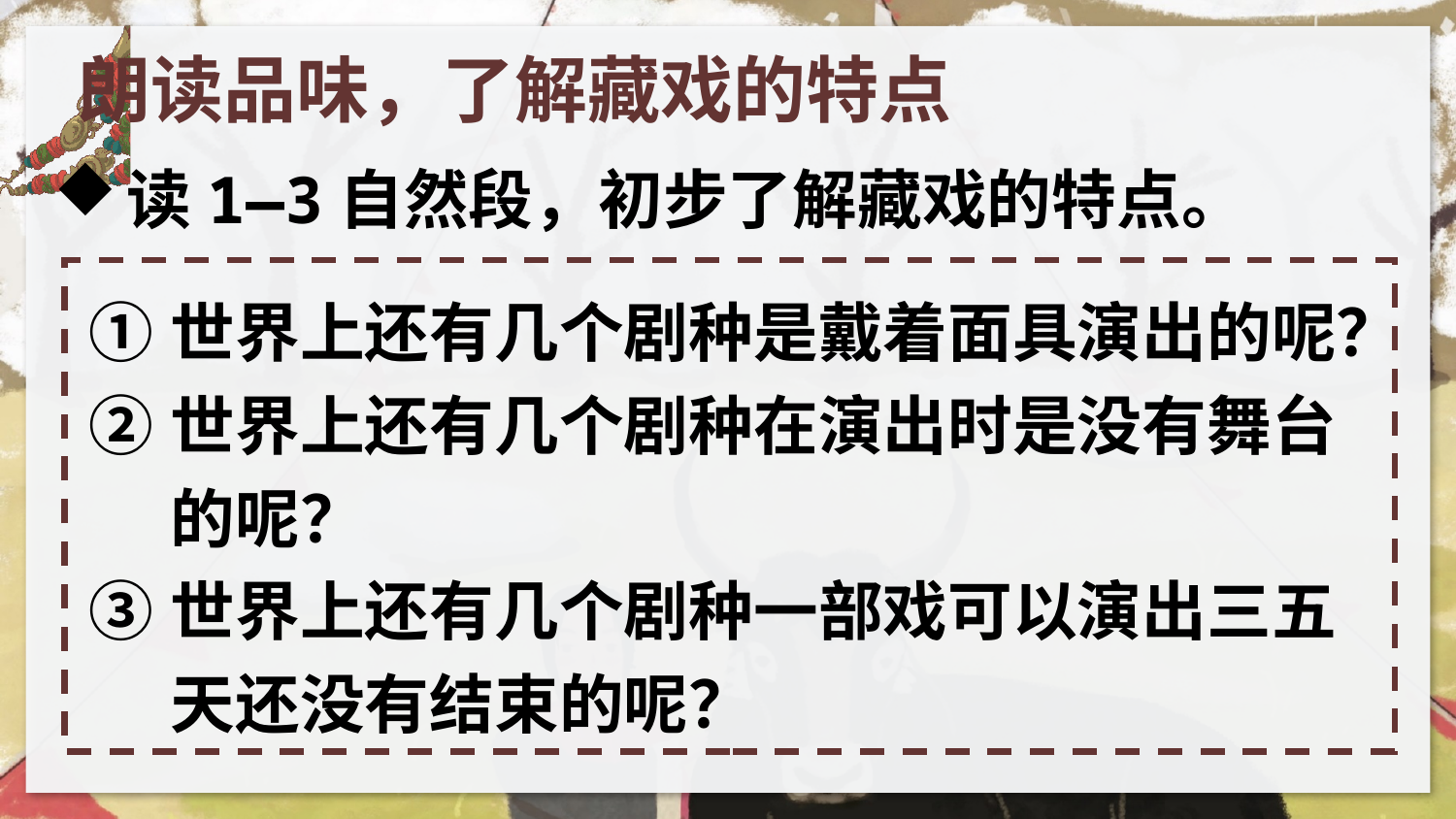

朗读品味，了解藏戏的特点
读1—3自然段，初步了解藏戏的特点。

世界上还有几个剧种是戴着面具演出的呢？
世界上还有几个剧种在演出时是没有舞台的呢？
世界上还有几个剧种一部戏可以演出三五天还没有结束的呢？